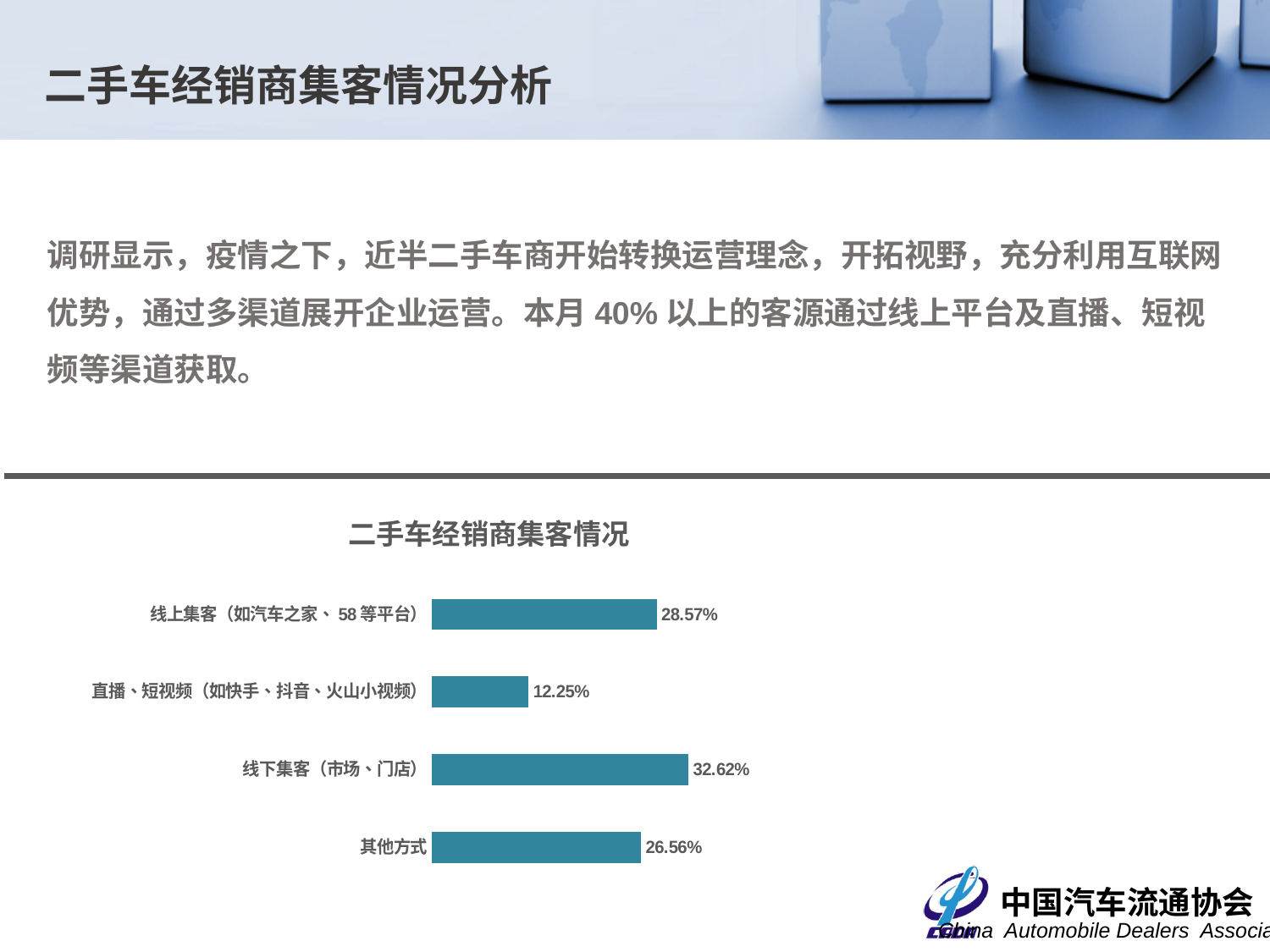

二手车经销商集客情况分析
调研显示，疫情之下，近半二手车商开始转换运营理念，开拓视野，充分利用互联网优势，通过多渠道展开企业运营。本月40%以上的客源通过线上平台及直播、短视频等渠道获取。

二手车经销商集客情况

### Chart

| Category |  |
|---|---|
| 其他方式 | 0.2656 |
| 线下集客（市场、门店） | 0.3262 |
| 直播、短视频（如快手、抖音、火山小视频） | 0.1225 |
| 线上集客（如汽车之家、58等平台） | 0.2857 |